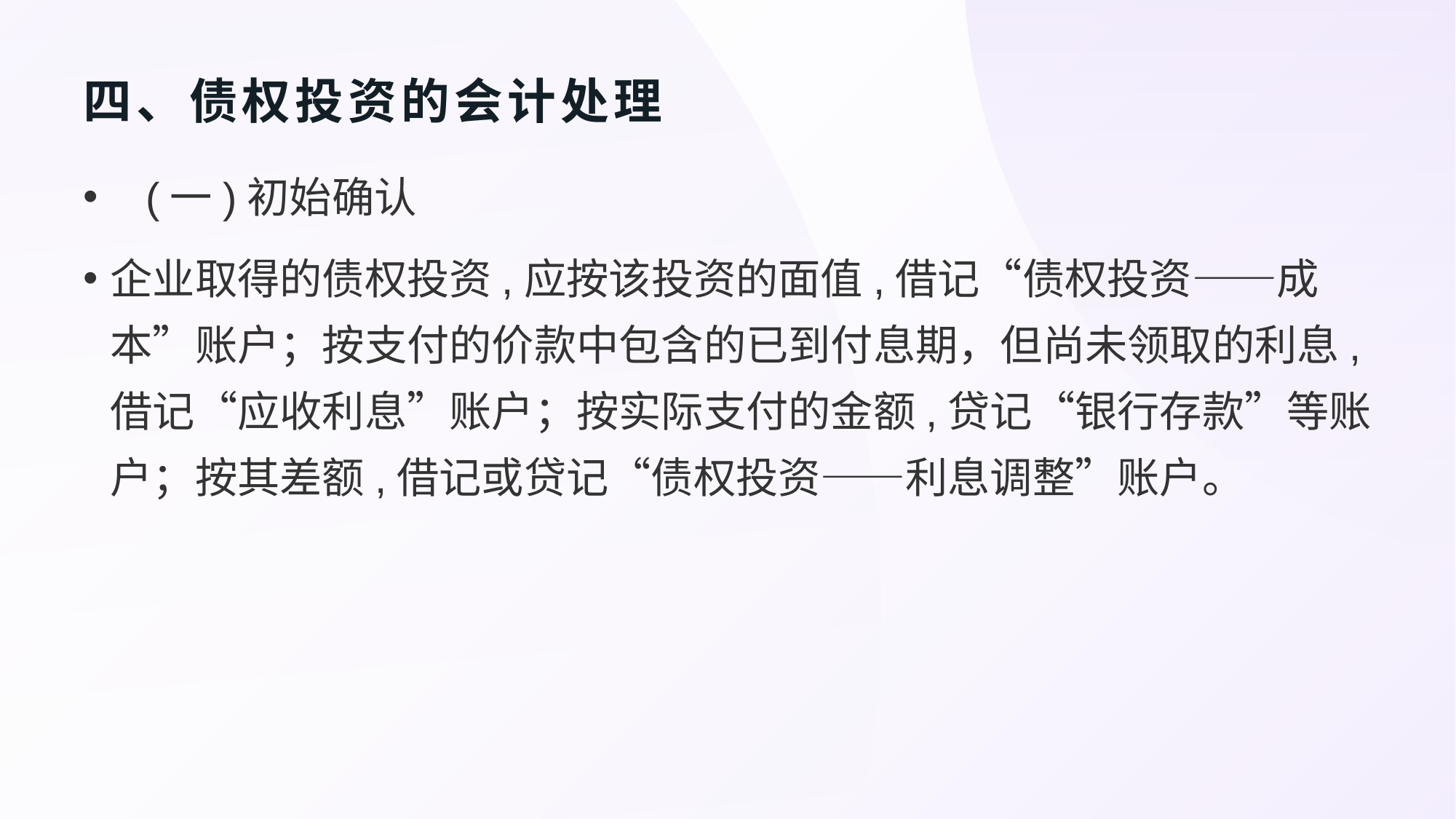

# 四、债权投资的会计处理
   (一)初始确认
企业取得的债权投资,应按该投资的面值,借记“债权投资——成本”账户；按支付的价款中包含的已到付息期，但尚未领取的利息,借记“应收利息”账户；按实际支付的金额,贷记“银行存款”等账户；按其差额,借记或贷记“债权投资——利息调整”账户。